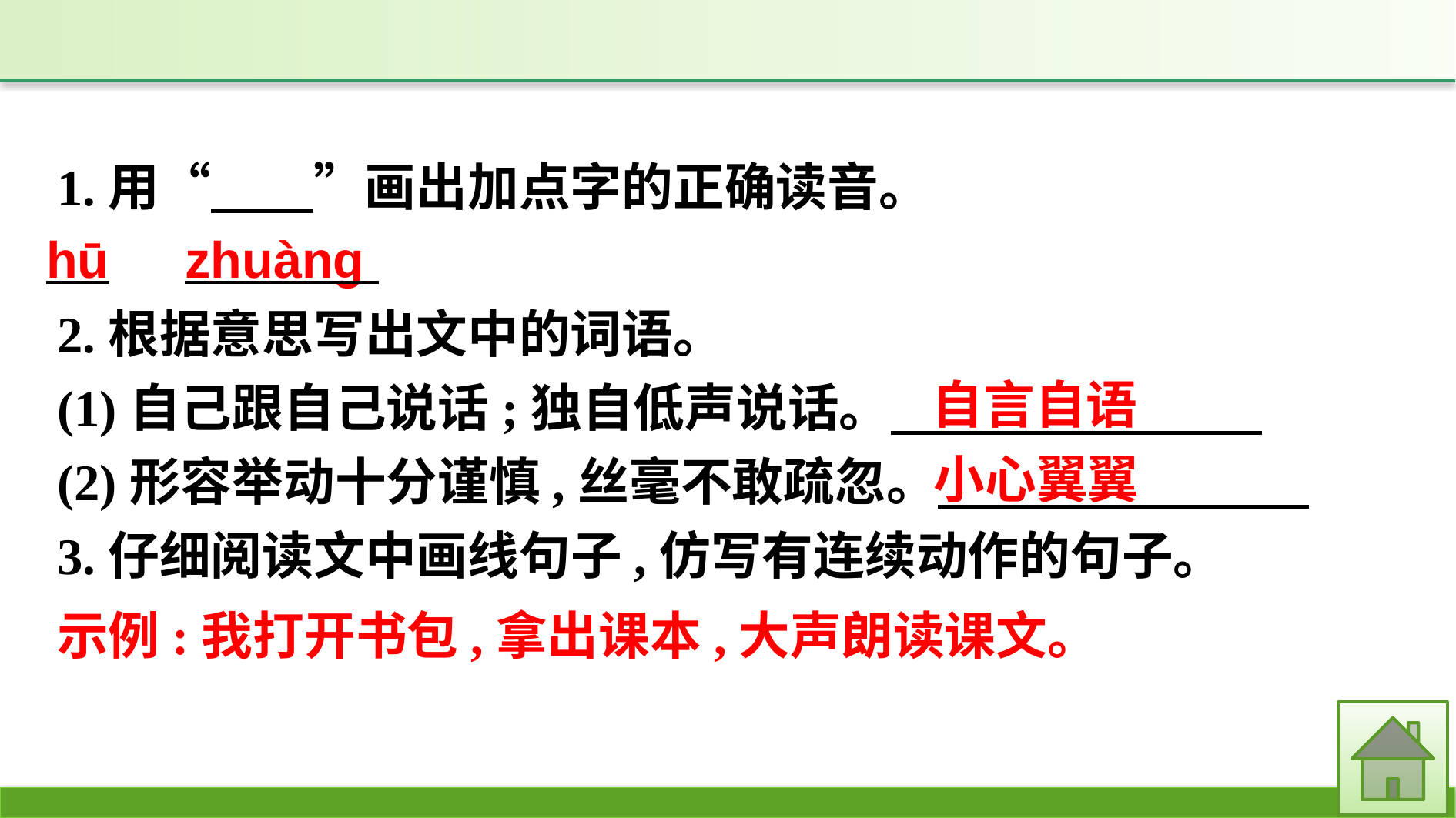

1.用“　　”画出加点字的正确读音。

2.根据意思写出文中的词语。
(1)自己跟自己说话;独自低声说话。
(2)形容举动十分谨慎,丝毫不敢疏忽。
3.仔细阅读文中画线句子,仿写有连续动作的句子。
hū　zhuàng
自言自语
小心翼翼
示例:我打开书包,拿出课本,大声朗读课文。